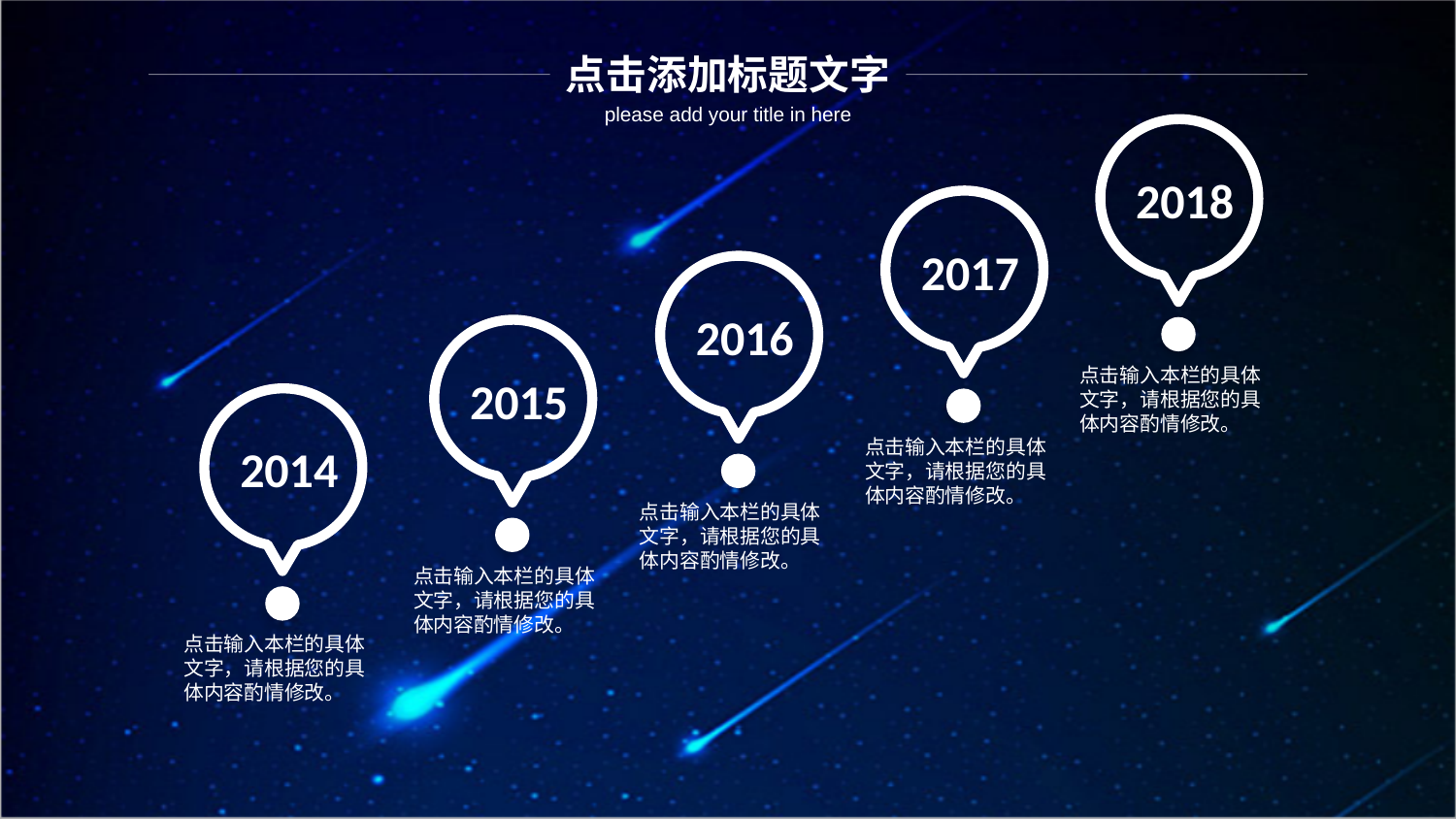

点击添加标题文字
please add your title in here

2018

2017

2016

2015
点击输入本栏的具体文字，请根据您的具体内容酌情修改。

2014

点击输入本栏的具体文字，请根据您的具体内容酌情修改。

点击输入本栏的具体文字，请根据您的具体内容酌情修改。

点击输入本栏的具体文字，请根据您的具体内容酌情修改。

点击输入本栏的具体文字，请根据您的具体内容酌情修改。